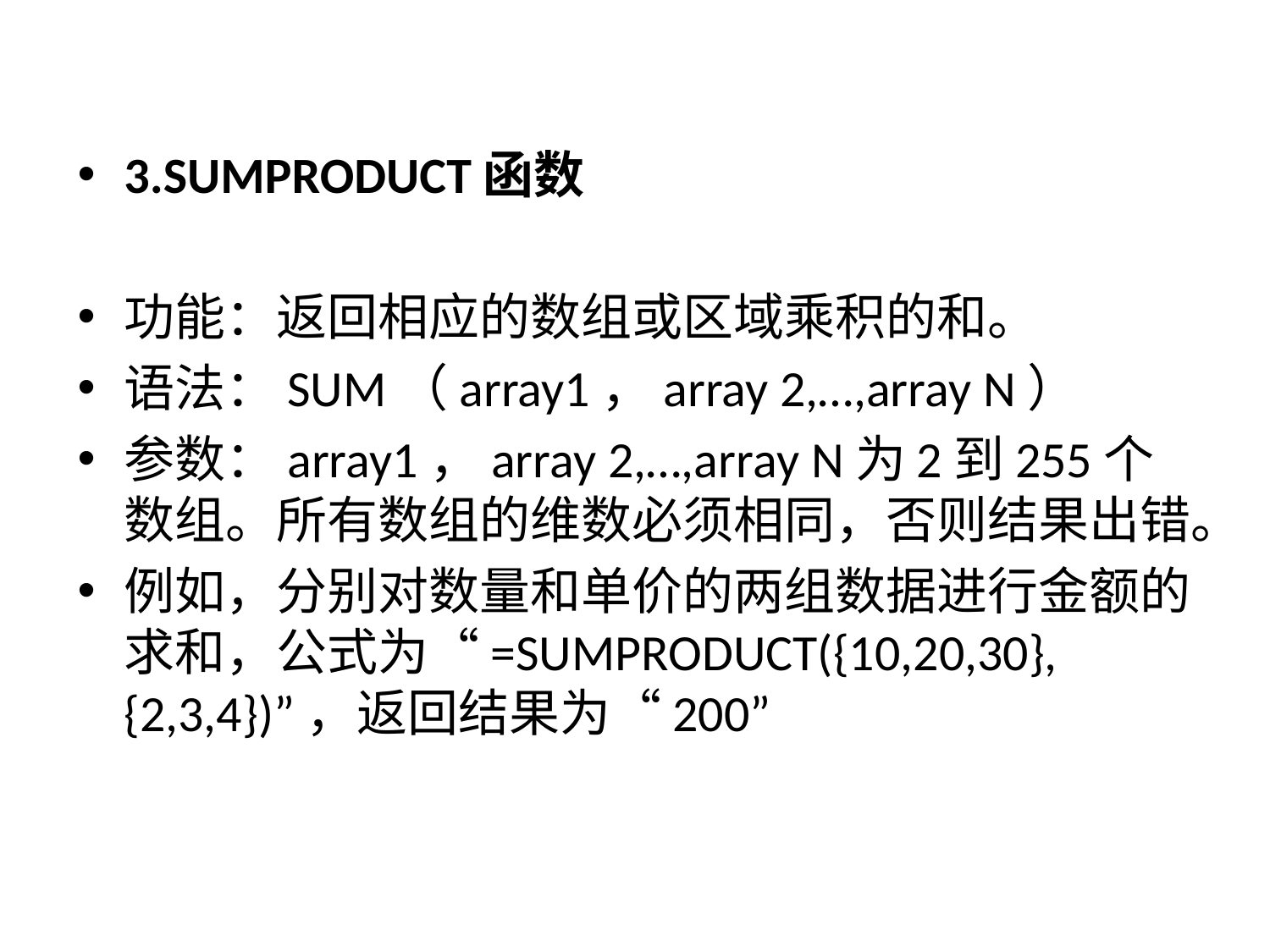

3.SUMPRODUCT函数

功能：返回相应的数组或区域乘积的和。
语法：SUM（array1，array 2,…,array N）
参数：array1，array 2,…,array N为2到255个数组。所有数组的维数必须相同，否则结果出错。
例如，分别对数量和单价的两组数据进行金额的求和，公式为“=SUMPRODUCT({10,20,30},{2,3,4})”，返回结果为“200”